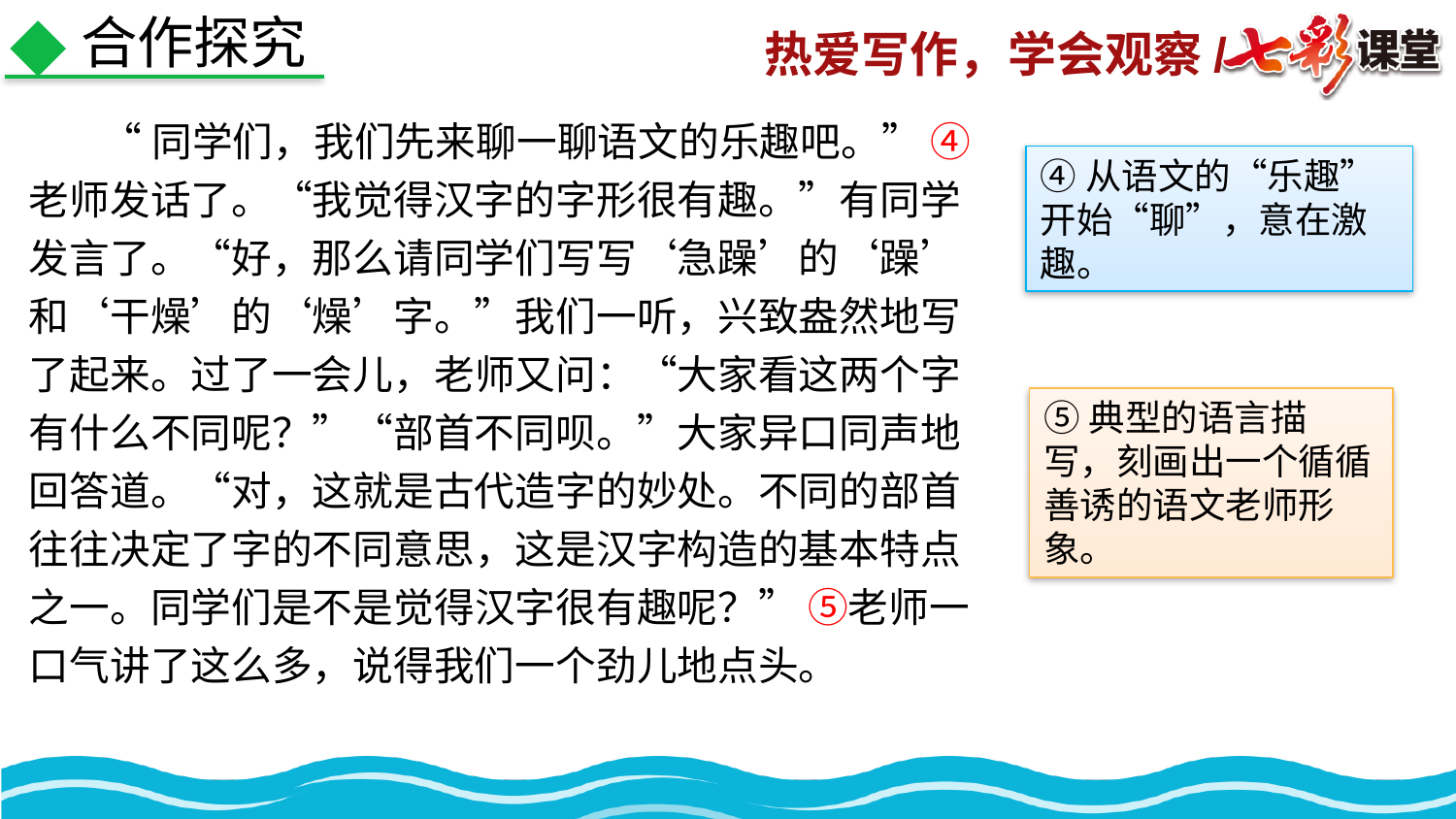

合作探究

“同学们，我们先来聊一聊语文的乐趣吧。” ④老师发话了。“我觉得汉字的字形很有趣。”有同学发言了。“好，那么请同学们写写‘急躁’的‘躁’和‘干燥’的‘燥’字。”我们一听，兴致盎然地写了起来。过了一会儿，老师又问：“大家看这两个字有什么不同呢？”“部首不同呗。”大家异口同声地回答道。“对，这就是古代造字的妙处。不同的部首往往决定了字的不同意思，这是汉字构造的基本特点之一。同学们是不是觉得汉字很有趣呢？” ⑤老师一口气讲了这么多，说得我们一个劲儿地点头。
④从语文的“乐趣”开始“聊”，意在激趣。
⑤典型的语言描写，刻画出一个循循善诱的语文老师形象。